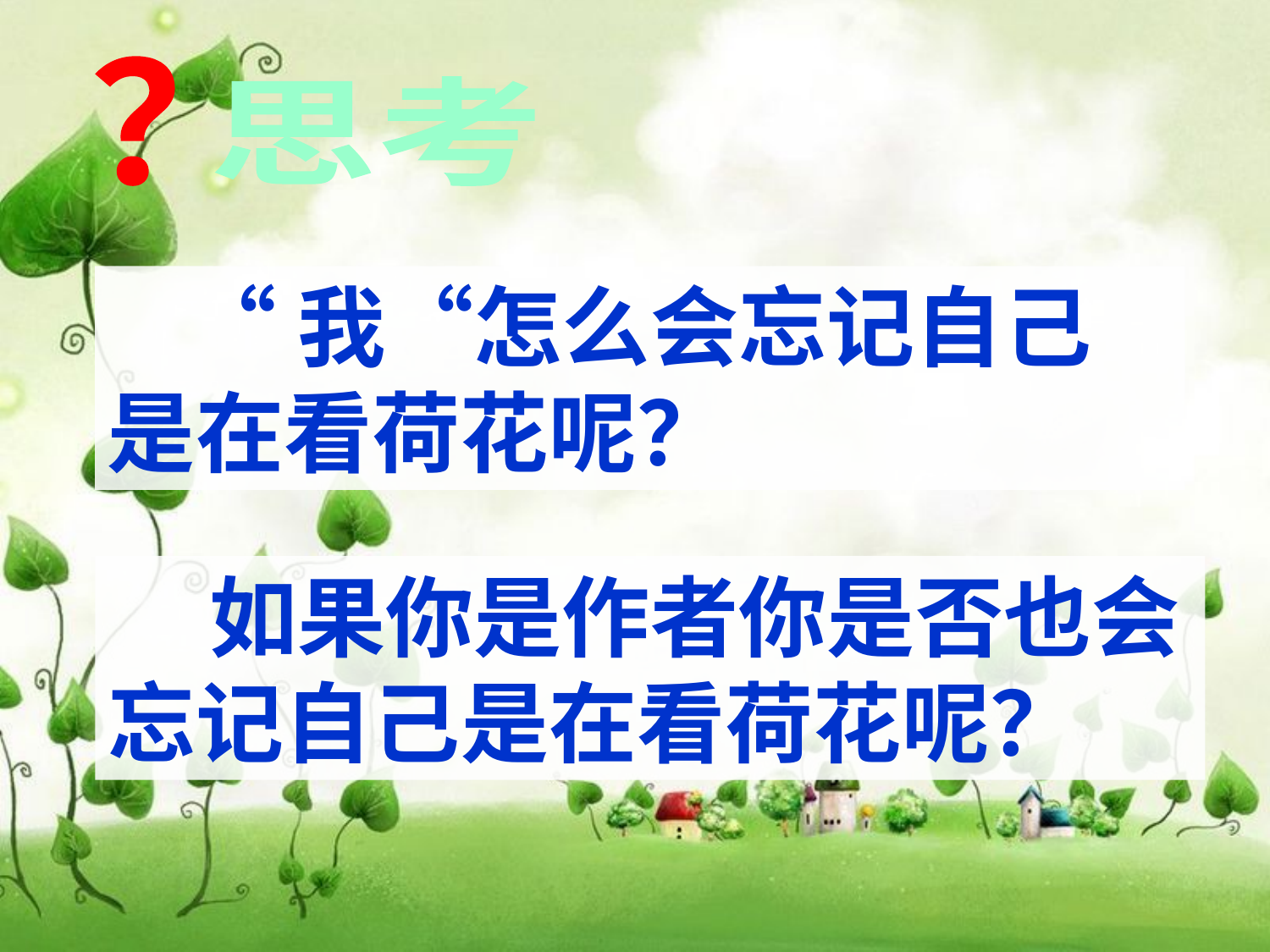

？
思考
    “我“怎么会忘记自己是在看荷花呢？

    如果你是作者你是否也会忘记自己是在看荷花呢？